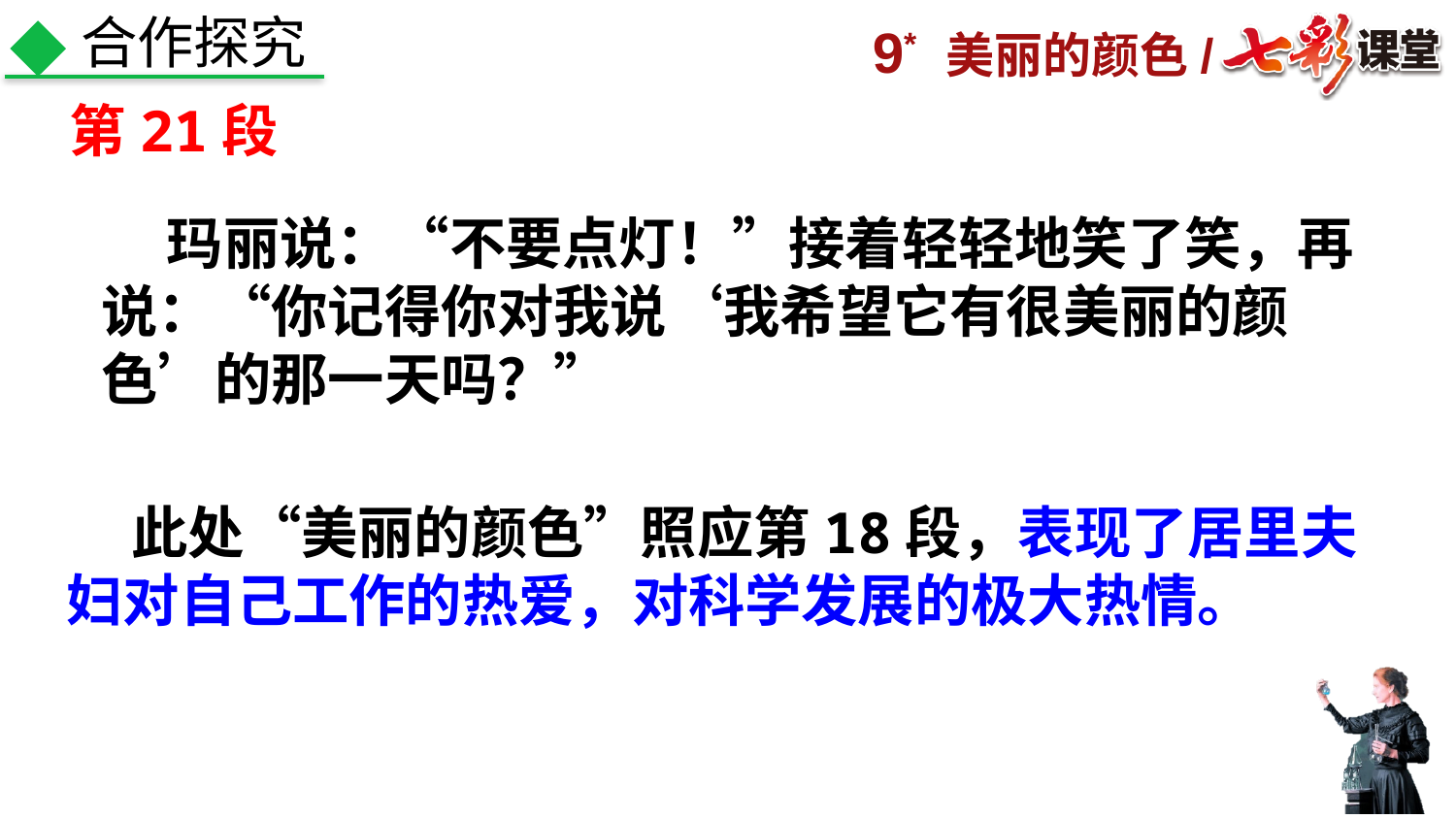

合作探究

第21段
    玛丽说：“不要点灯！”接着轻轻地笑了笑，再说：“你记得你对我说‘我希望它有很美丽的颜色’的那一天吗？”
    此处“美丽的颜色”照应第18段，表现了居里夫妇对自己工作的热爱，对科学发展的极大热情。